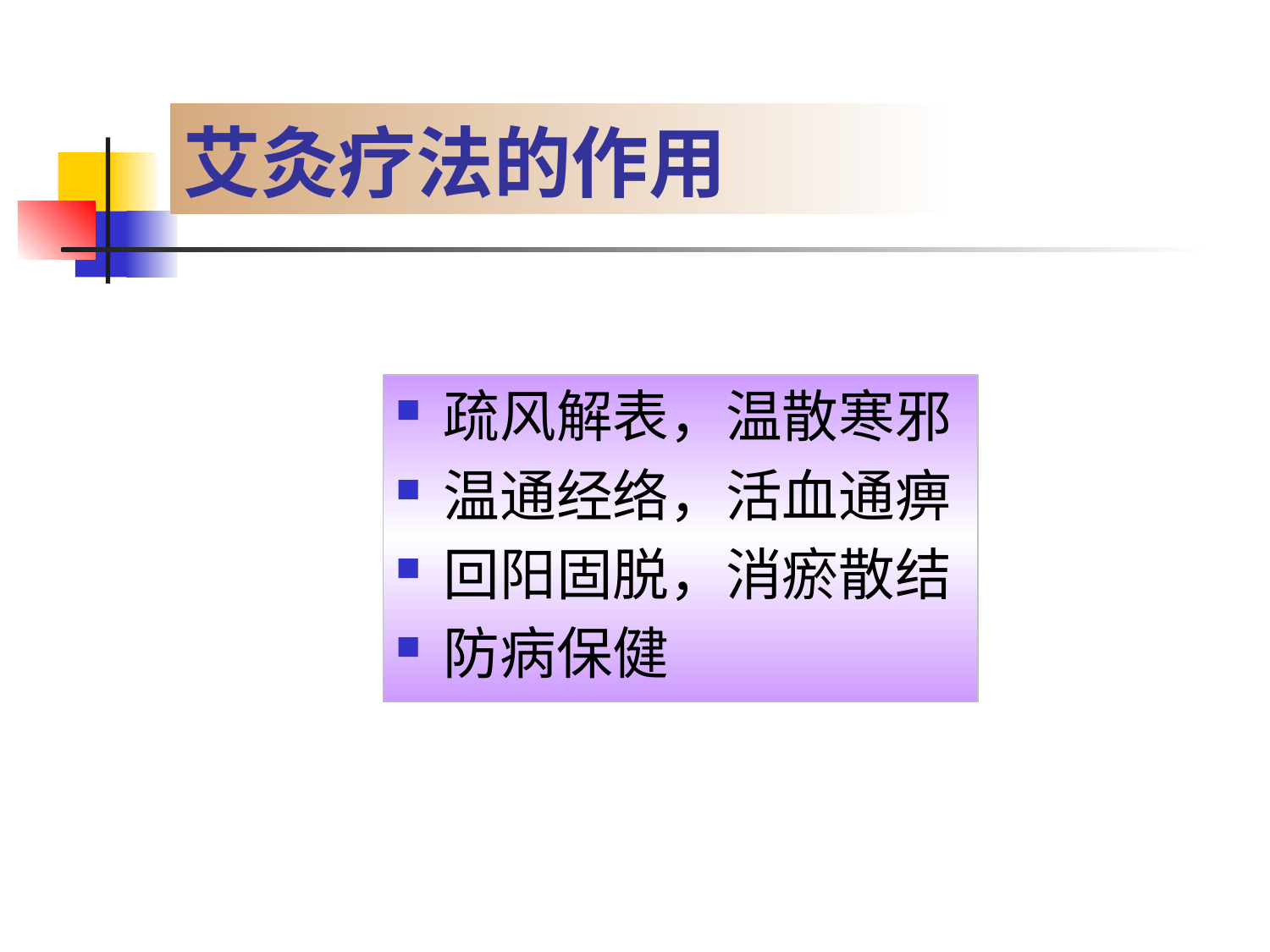

# 艾灸疗法的作用
疏风解表，温散寒邪
温通经络，活血通痹
回阳固脱，消瘀散结
防病保健